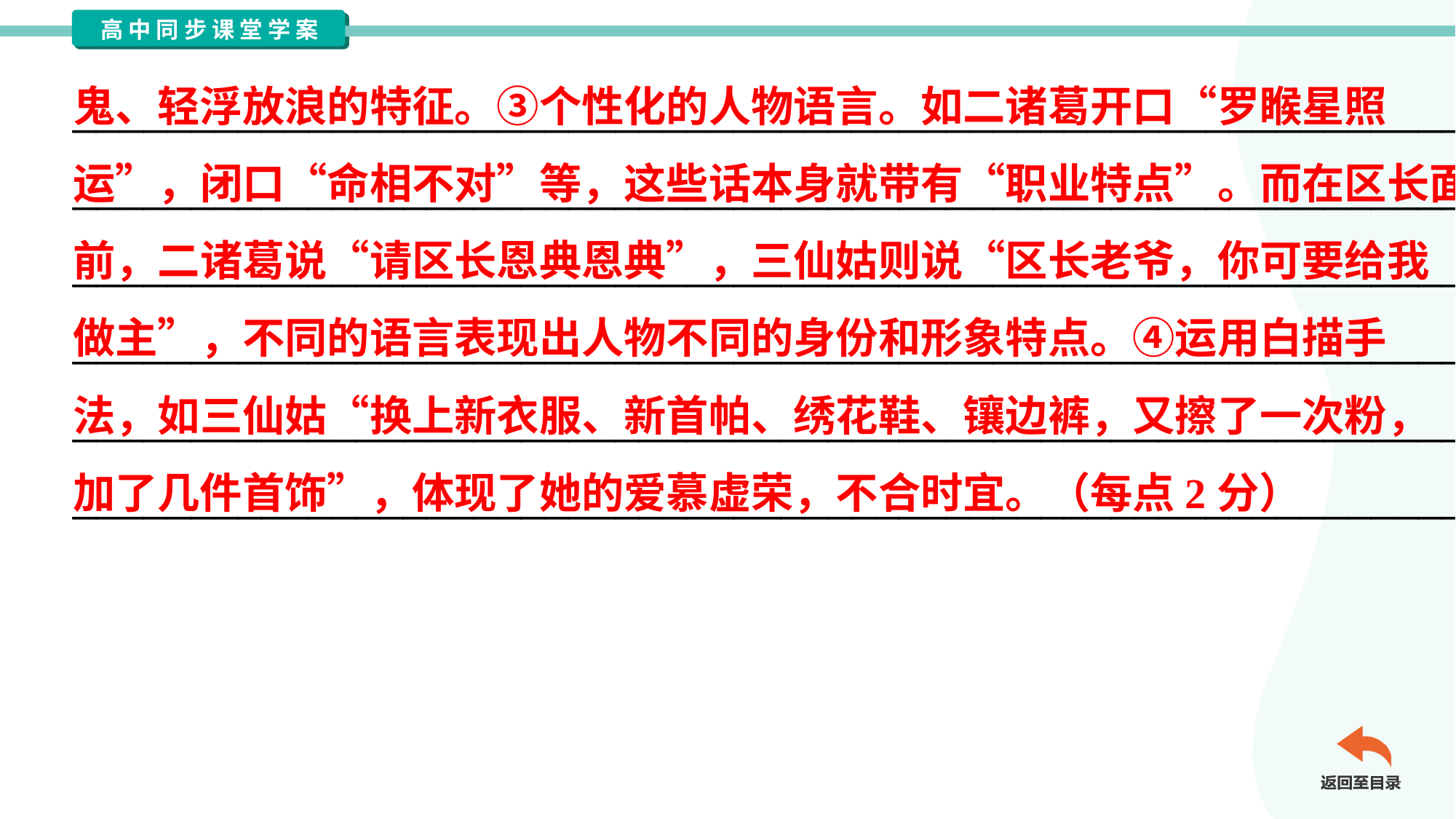

鬼、轻浮放浪的特征。③个性化的人物语言。如二诸葛开口“罗睺星照
运”，闭口“命相不对”等，这些话本身就带有“职业特点”。而在区长面
前，二诸葛说“请区长恩典恩典”，三仙姑则说“区长老爷，你可要给我
做主”，不同的语言表现出人物不同的身份和形象特点。④运用白描手
法，如三仙姑“换上新衣服、新首帕、绣花鞋、镶边裤，又擦了一次粉，
加了几件首饰”，体现了她的爱慕虚荣，不合时宜。（每点2分）
_____________________________________________________________
_____________________________________________________________
_____________________________________________________________
_____________________________________________________________
_____________________________________________________________
_____________________________________________________________